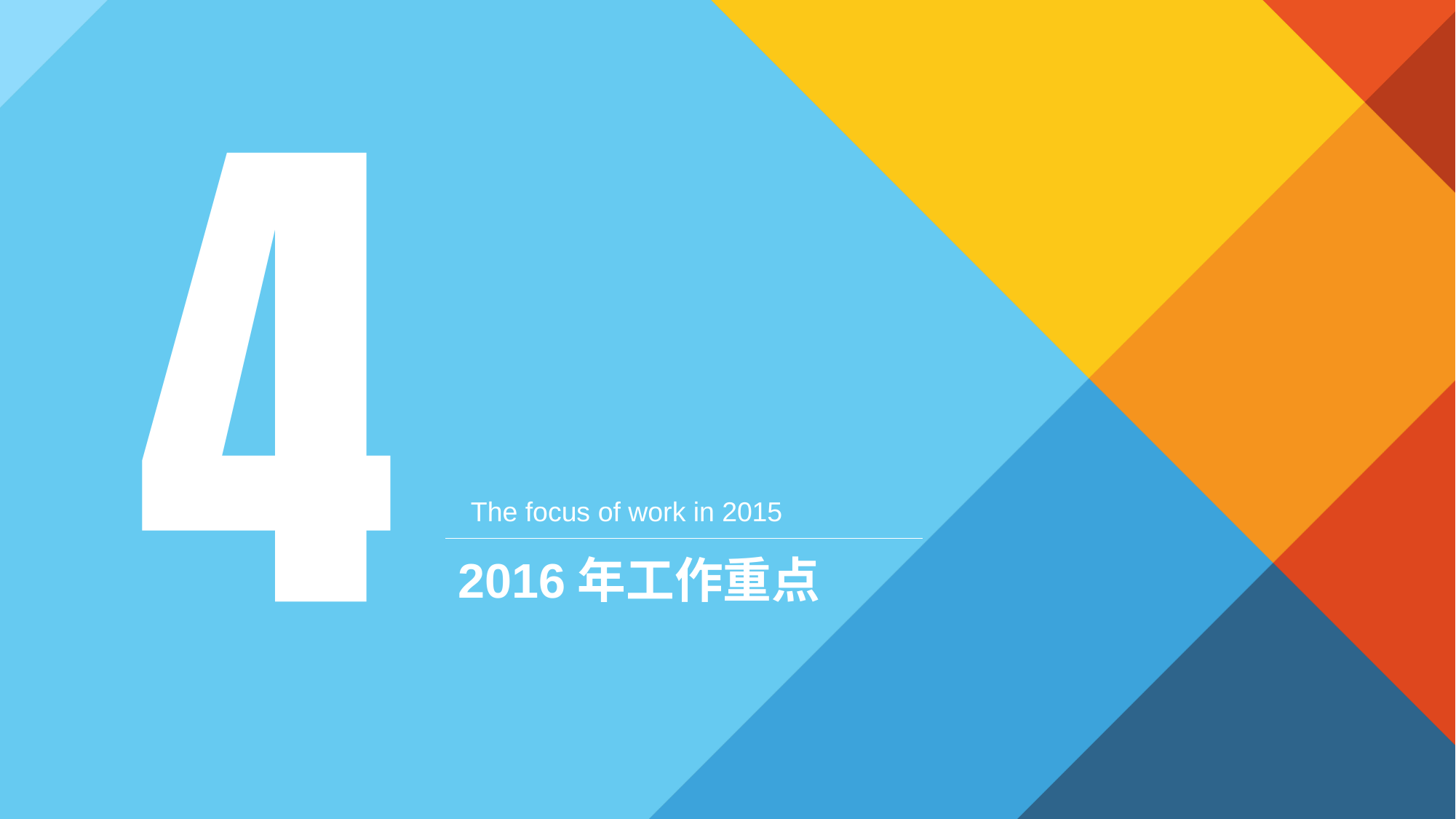

4
The focus of work in 2015
2016年工作重点